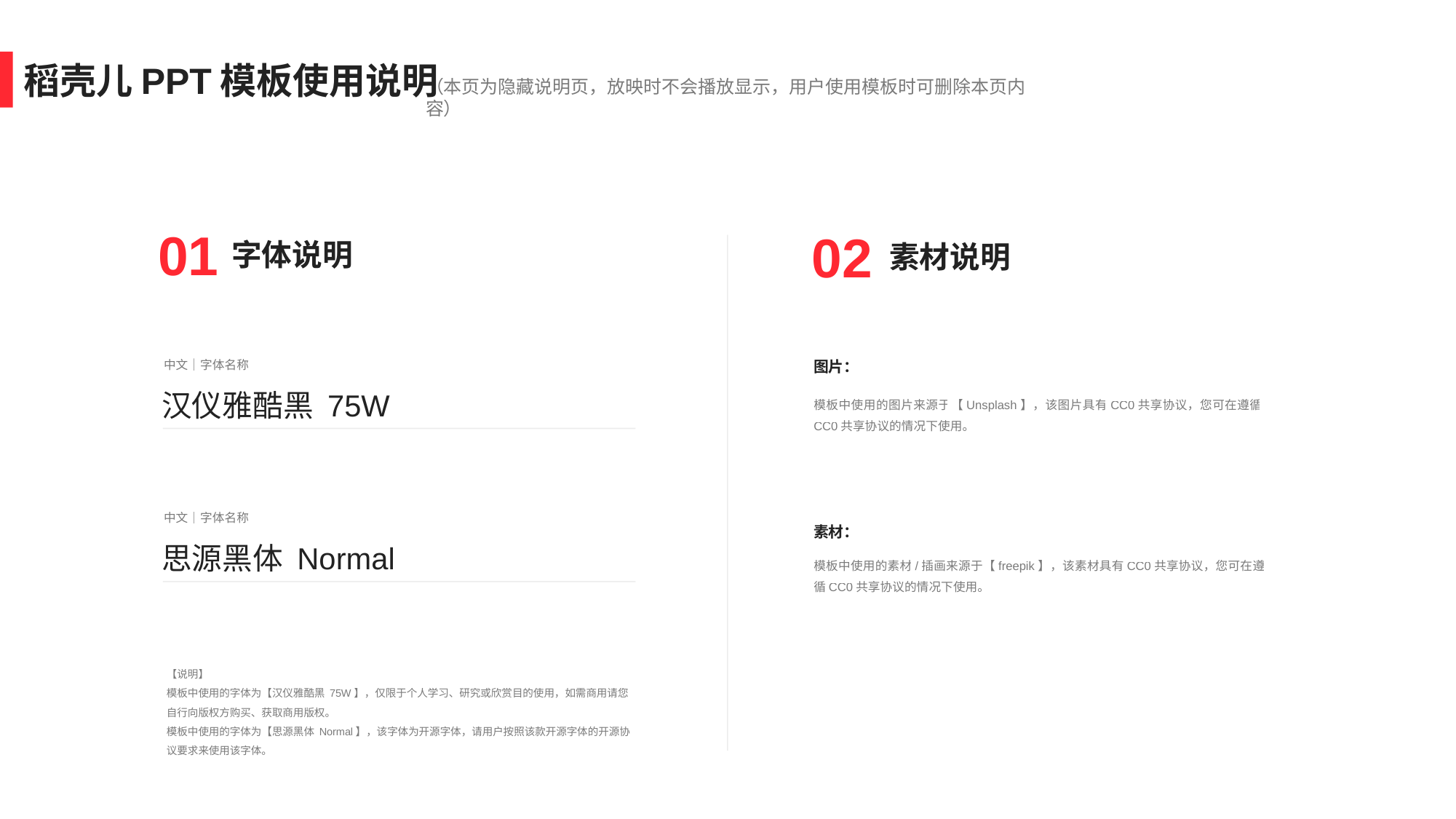

稻壳儿PPT模板使用说明
（本页为隐藏说明页，放映时不会播放显示，用户使用模板时可删除本页内容）
01
字体说明
02
素材说明
图片：
模板中使用的图片来源于【Unsplash】，该图片具有CC0共享协议，您可在遵循CC0共享协议的情况下使用。
中文｜字体名称
汉仪雅酷黑 75W
中文｜字体名称
思源黑体 Normal
素材：
模板中使用的素材/插画来源于【freepik】，该素材具有CC0共享协议，您可在遵循CC0共享协议的情况下使用。
【说明】
模板中使用的字体为【汉仪雅酷黑 75W】，仅限于个人学习、研究或欣赏目的使用，如需商用请您自行向版权方购买、获取商用版权。
模板中使用的字体为【思源黑体 Normal】，该字体为开源字体，请用户按照该款开源字体的开源协议要求来使用该字体。